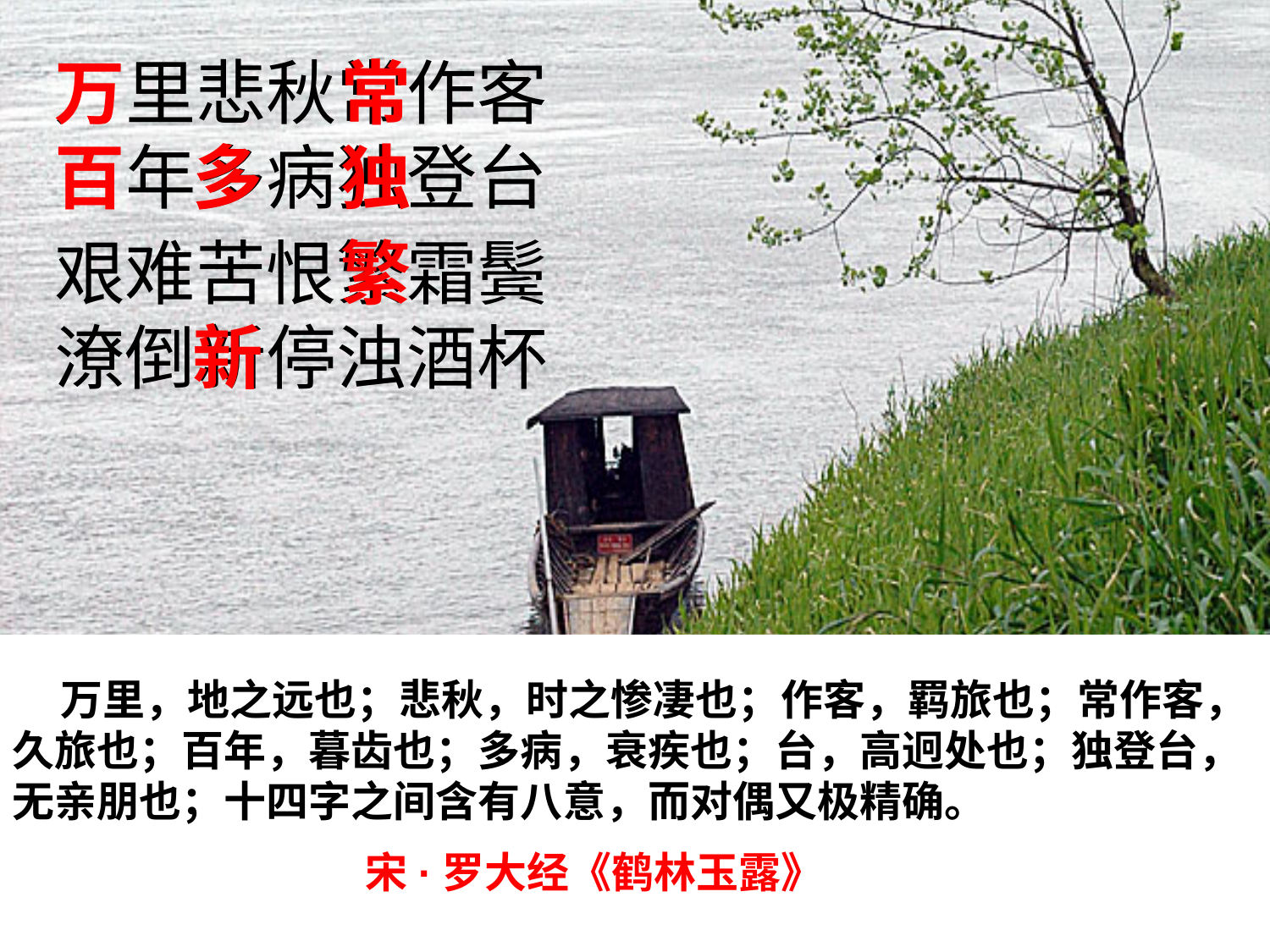

万里悲秋常作客
百年多病独登台
万
常
百
多
独
艰难苦恨繁霜鬓
潦倒新停浊酒杯
繁
新

    万里，地之远也；悲秋，时之惨凄也；作客，羁旅也；常作客，久旅也；百年，暮齿也；多病，衰疾也；台，高迥处也；独登台，无亲朋也；十四字之间含有八意，而对偶又极精确。
                                    宋·罗大经《鹤林玉露》